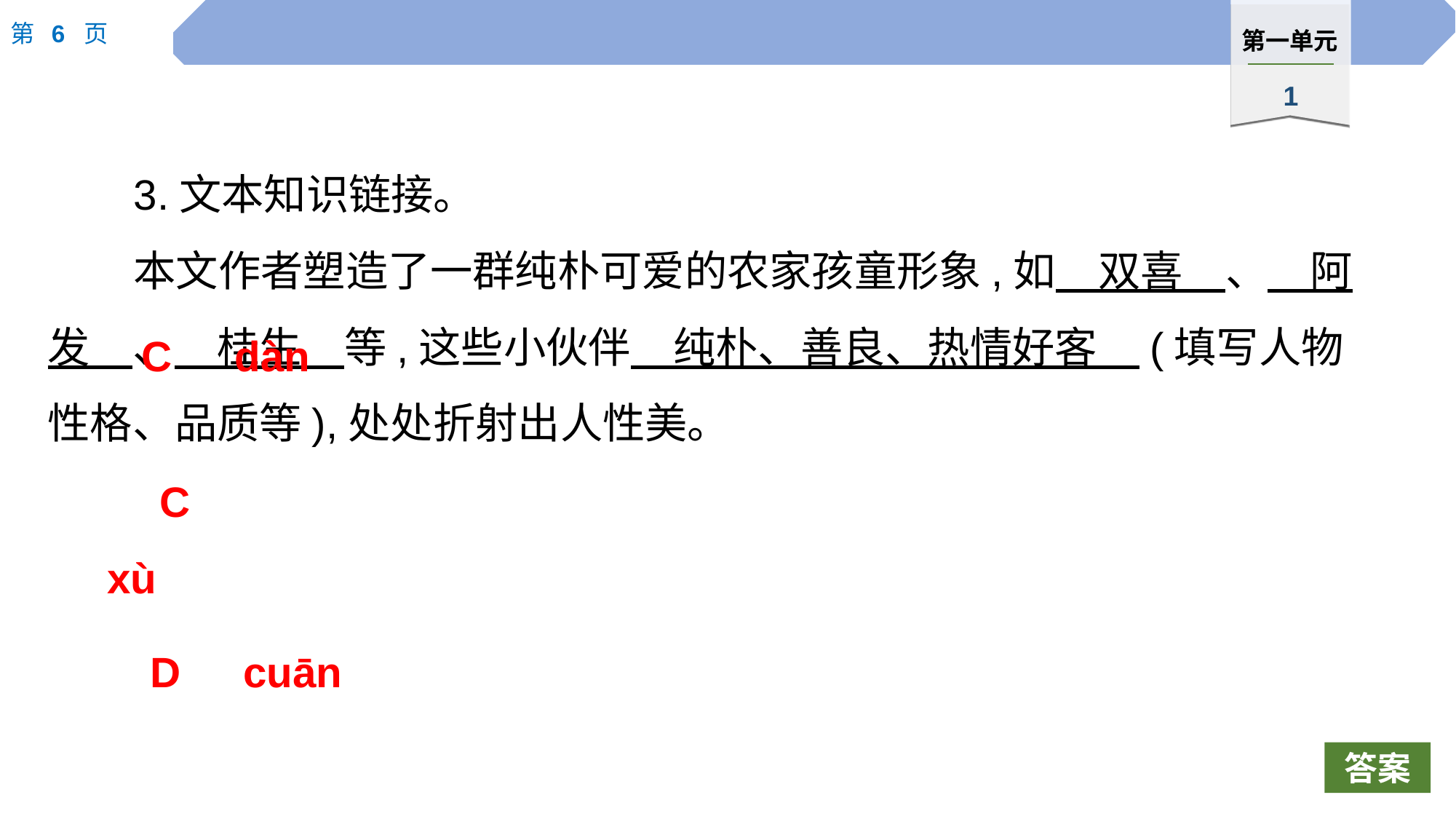

3.文本知识链接。
本文作者塑造了一群纯朴可爱的农家孩童形象,如　双喜　、　阿发　、　桂生　等,这些小伙伴　纯朴、善良、热情好客　(填写人物性格、品质等),处处折射出人性美。
C　dàn
　C　xù
D　cuān
答案